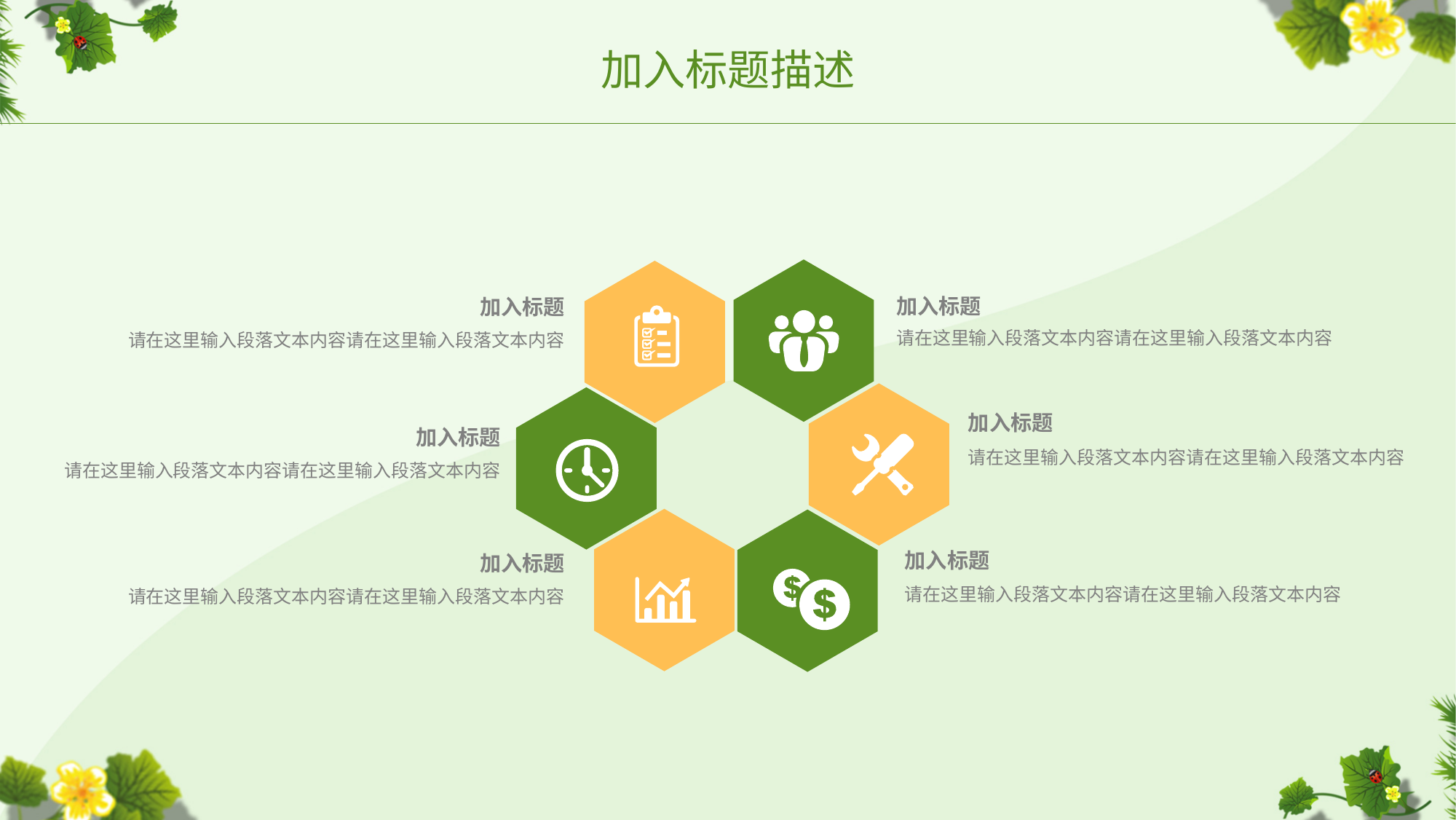

加入标题描述

加入标题
加入标题

请在这里输入段落文本内容请在这里输入段落文本内容
请在这里输入段落文本内容请在这里输入段落文本内容

加入标题
加入标题

请在这里输入段落文本内容请在这里输入段落文本内容
请在这里输入段落文本内容请在这里输入段落文本内容

加入标题
加入标题

请在这里输入段落文本内容请在这里输入段落文本内容
请在这里输入段落文本内容请在这里输入段落文本内容